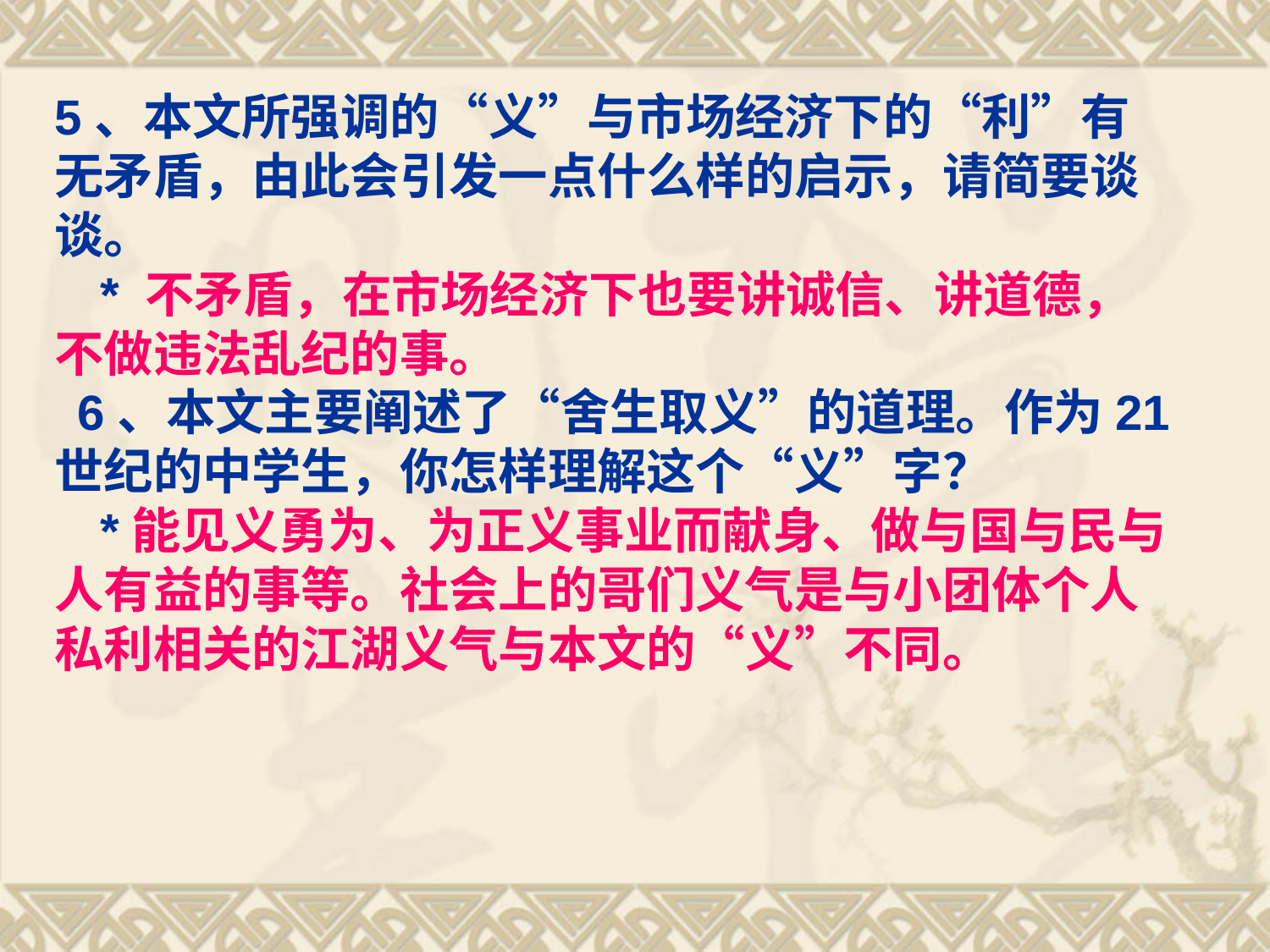

# 5、本文所强调的“义”与市场经济下的“利”有无矛盾，由此会引发一点什么样的启示，请简要谈谈。    * 不矛盾，在市场经济下也要讲诚信、讲道德，不做违法乱纪的事。  6、本文主要阐述了“舍生取义”的道理。作为21世纪的中学生，你怎样理解这个“义”字？    *能见义勇为、为正义事业而献身、做与国与民与人有益的事等。社会上的哥们义气是与小团体个人私利相关的江湖义气与本文的“义”不同。